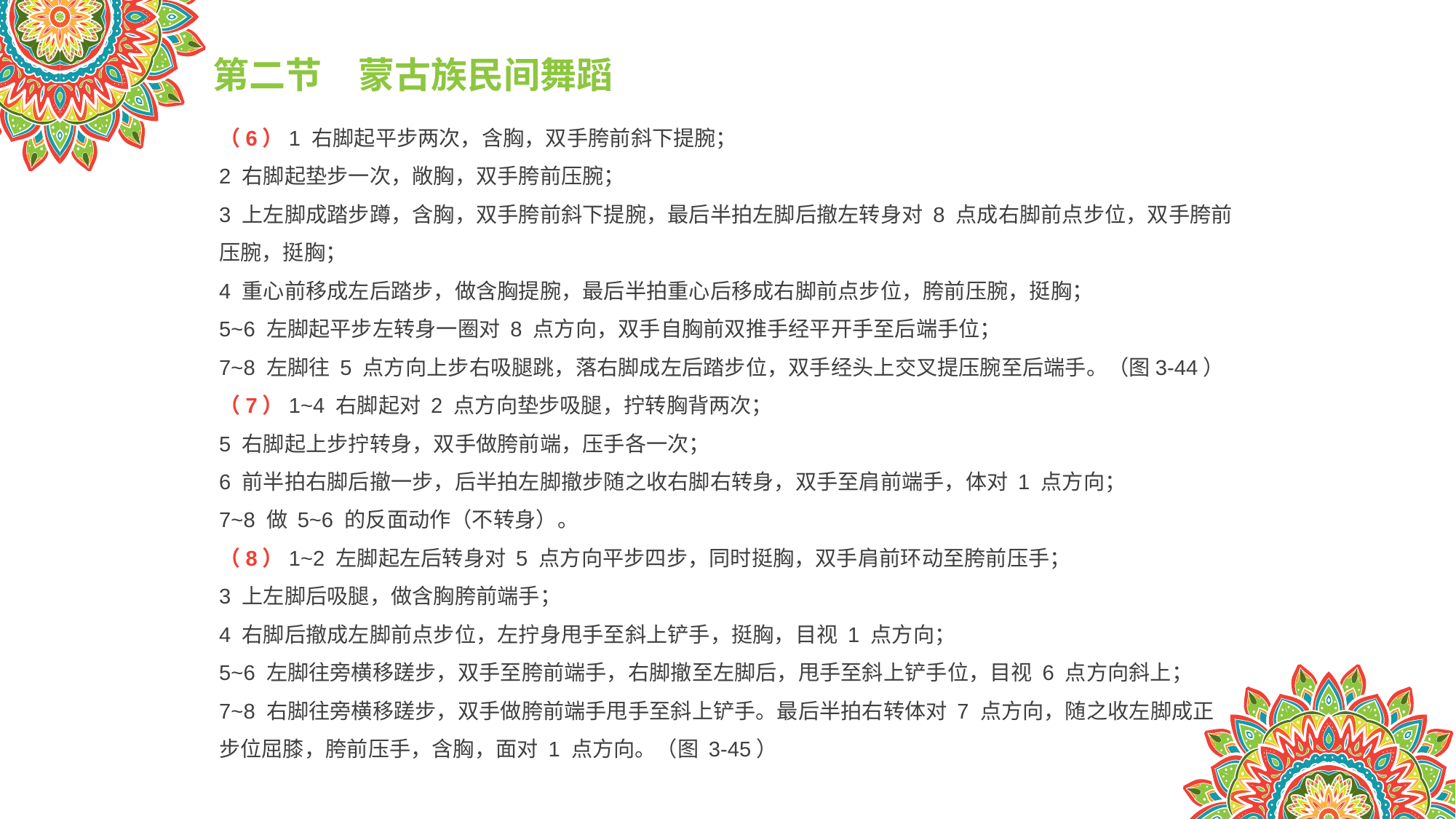

第二节　蒙古族民间舞蹈
（6）1 右脚起平步两次，含胸，双手胯前斜下提腕；
2 右脚起垫步一次，敞胸，双手胯前压腕；
3 上左脚成踏步蹲，含胸，双手胯前斜下提腕，最后半拍左脚后撤左转身对 8 点成右脚前点步位，双手胯前压腕，挺胸；
4 重心前移成左后踏步，做含胸提腕，最后半拍重心后移成右脚前点步位，胯前压腕，挺胸；
5~6 左脚起平步左转身一圈对 8 点方向，双手自胸前双推手经平开手至后端手位；
7~8 左脚往 5 点方向上步右吸腿跳，落右脚成左后踏步位，双手经头上交叉提压腕至后端手。（图3-44）
（7）1~4 右脚起对 2 点方向垫步吸腿，拧转胸背两次；
5 右脚起上步拧转身，双手做胯前端，压手各一次；
6 前半拍右脚后撤一步，后半拍左脚撤步随之收右脚右转身，双手至肩前端手，体对 1 点方向；
7~8 做 5~6 的反面动作（不转身）。
（8）1~2 左脚起左后转身对 5 点方向平步四步，同时挺胸，双手肩前环动至胯前压手；
3 上左脚后吸腿，做含胸胯前端手；
4 右脚后撤成左脚前点步位，左拧身甩手至斜上铲手，挺胸，目视 1 点方向；
5~6 左脚往旁横移蹉步，双手至胯前端手，右脚撤至左脚后，甩手至斜上铲手位，目视 6 点方向斜上；
7~8 右脚往旁横移蹉步，双手做胯前端手甩手至斜上铲手。最后半拍右转体对 7 点方向，随之收左脚成正
步位屈膝，胯前压手，含胸，面对 1 点方向。（图 3-45）